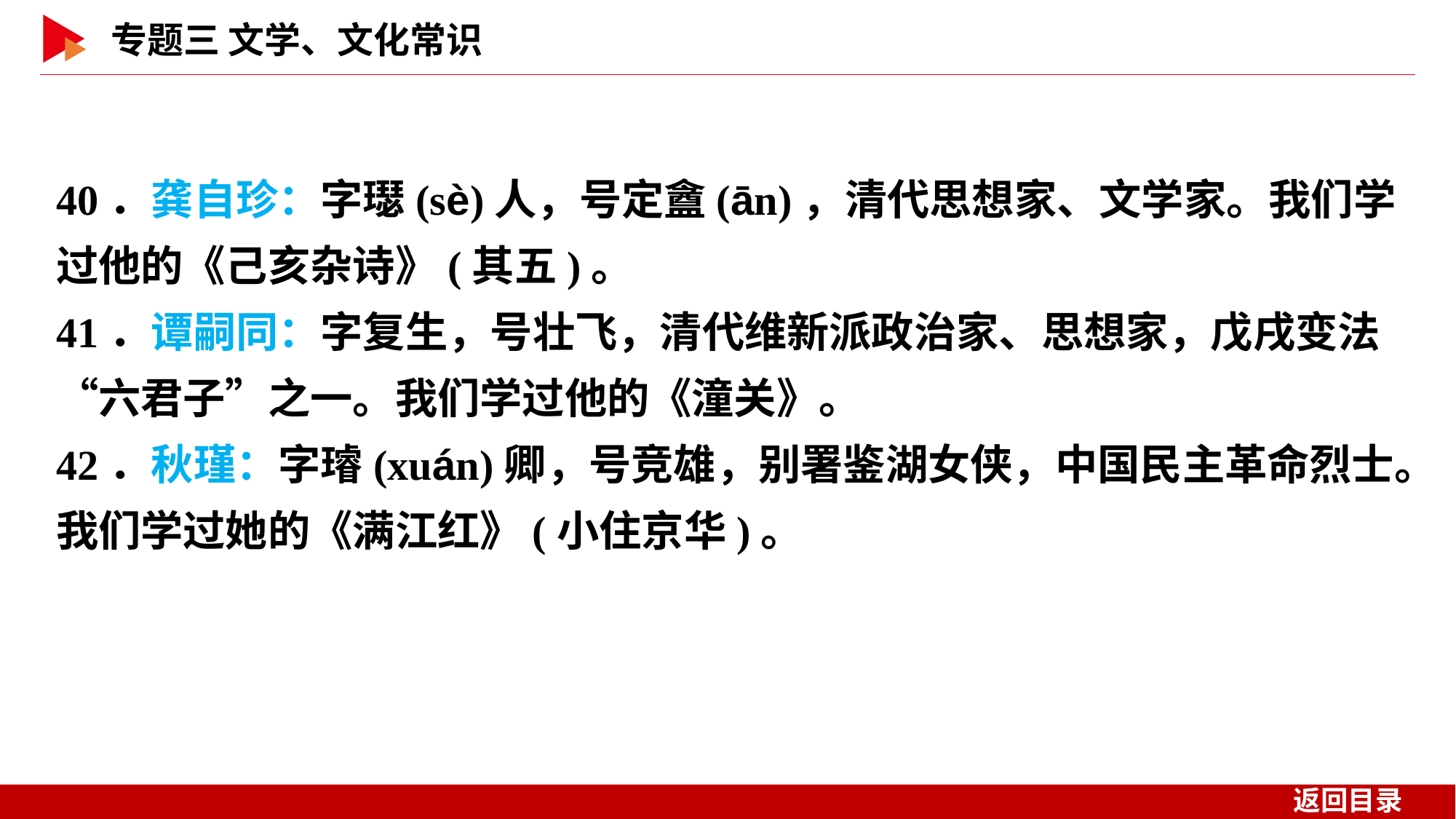

40．龚自珍：字璱(sè)人，号定盦(ān)，清代思想家、文学家。我们学过他的《己亥杂诗》(其五)。
41．谭嗣同：字复生，号壮飞，清代维新派政治家、思想家，戊戌变法“六君子”之一。我们学过他的《潼关》。
42．秋瑾：字璿(xuán)卿，号竞雄，别署鉴湖女侠，中国民主革命烈士。我们学过她的《满江红》(小住京华)。